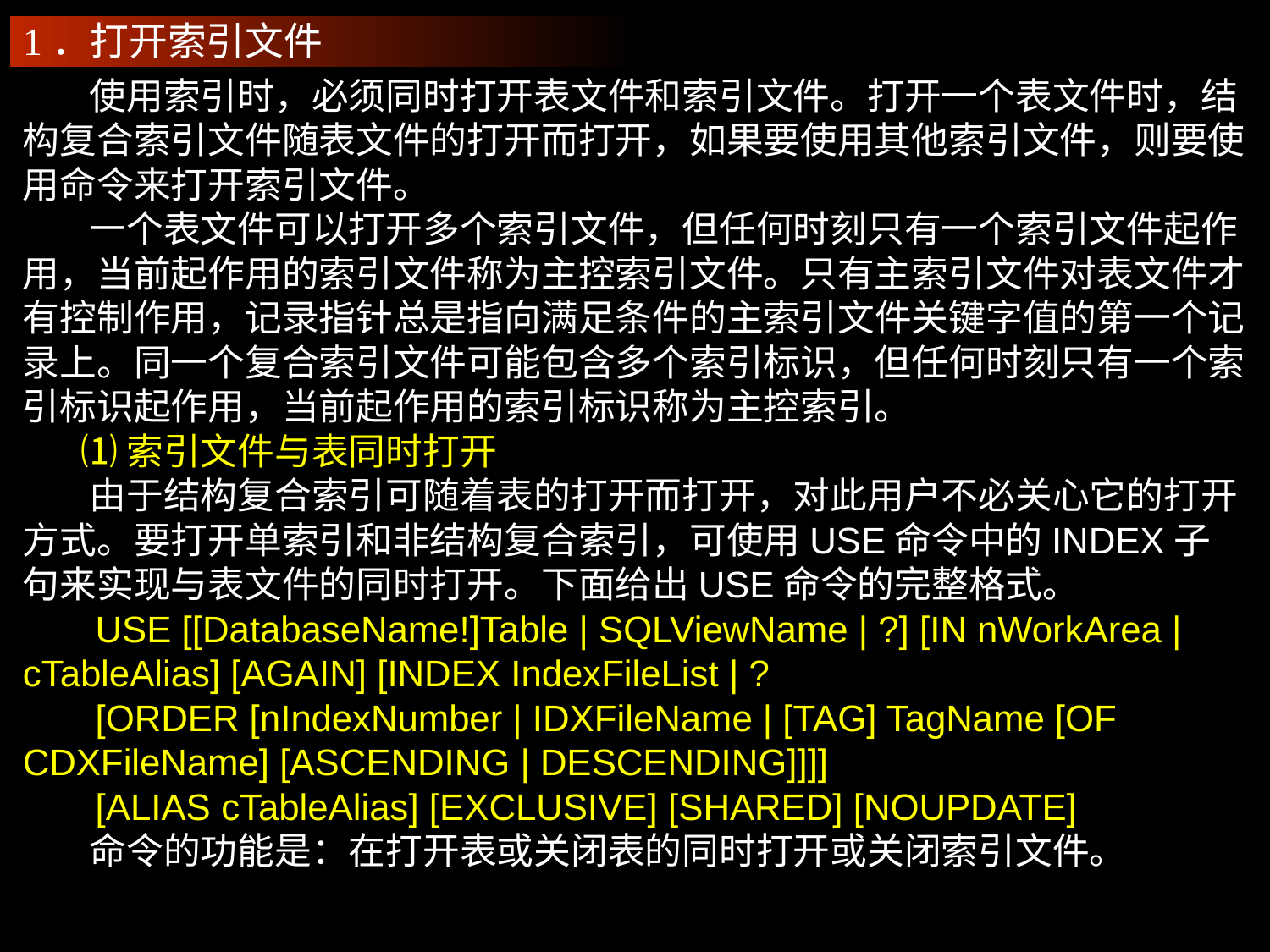

1．打开索引文件
       使用索引时，必须同时打开表文件和索引文件。打开一个表文件时，结构复合索引文件随表文件的打开而打开，如果要使用其他索引文件，则要使用命令来打开索引文件。
       一个表文件可以打开多个索引文件，但任何时刻只有一个索引文件起作用，当前起作用的索引文件称为主控索引文件。只有主索引文件对表文件才有控制作用，记录指针总是指向满足条件的主索引文件关键字值的第一个记录上。同一个复合索引文件可能包含多个索引标识，但任何时刻只有一个索引标识起作用，当前起作用的索引标识称为主控索引。
       ⑴索引文件与表同时打开
       由于结构复合索引可随着表的打开而打开，对此用户不必关心它的打开方式。要打开单索引和非结构复合索引，可使用USE命令中的INDEX子句来实现与表文件的同时打开。下面给出USE命令的完整格式。
       USE [[DatabaseName!]Table | SQLViewName | ?] [IN nWorkArea | cTableAlias] [AGAIN] [INDEX IndexFileList | ?
       [ORDER [nIndexNumber | IDXFileName | [TAG] TagName [OF CDXFileName] [ASCENDING | DESCENDING]]]]
       [ALIAS cTableAlias] [EXCLUSIVE] [SHARED] [NOUPDATE]
       命令的功能是：在打开表或关闭表的同时打开或关闭索引文件。